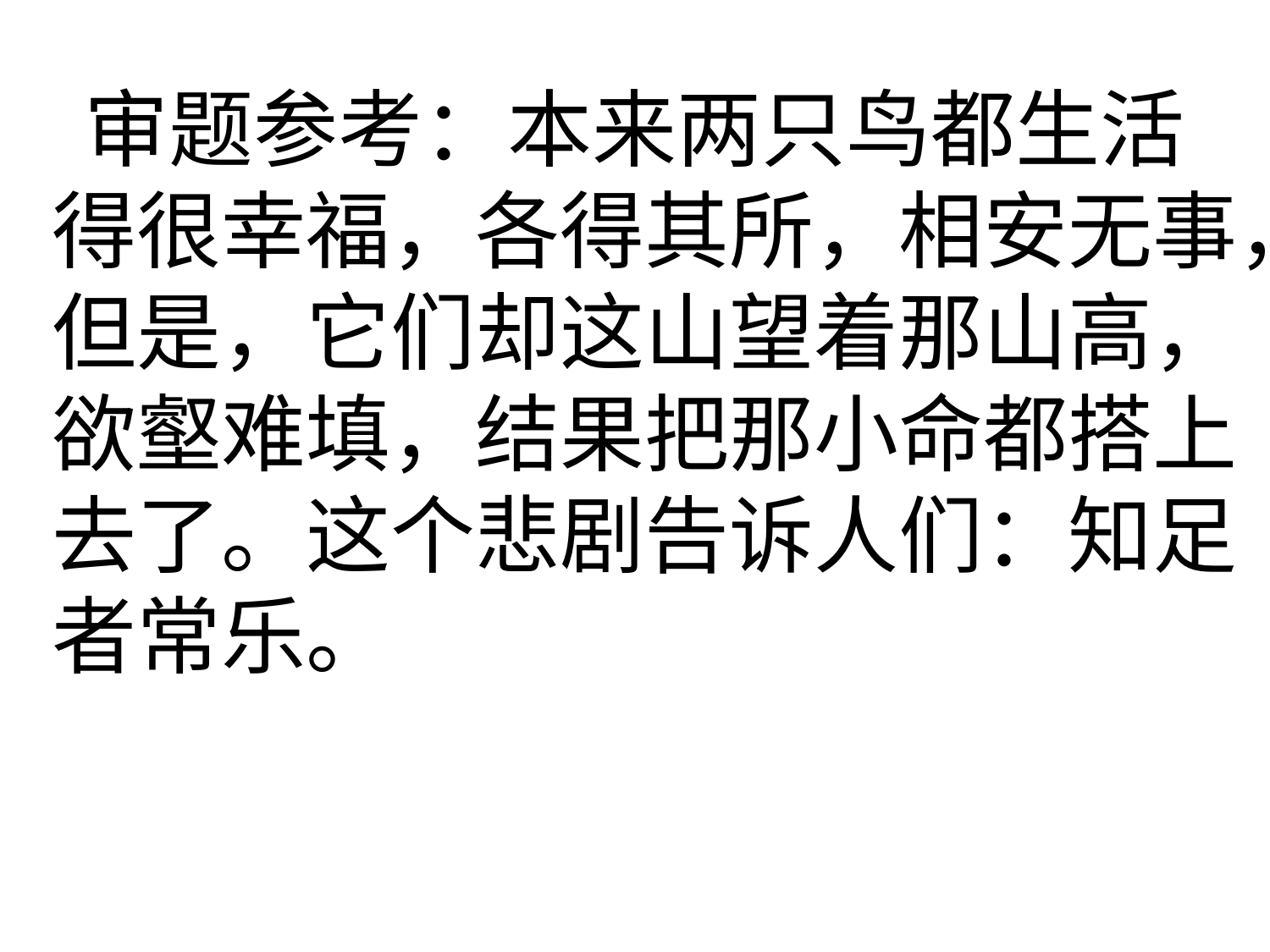

审题参考：本来两只鸟都生活得很幸福，各得其所，相安无事，但是，它们却这山望着那山高，欲壑难填，结果把那小命都搭上去了。这个悲剧告诉人们：知足者常乐。